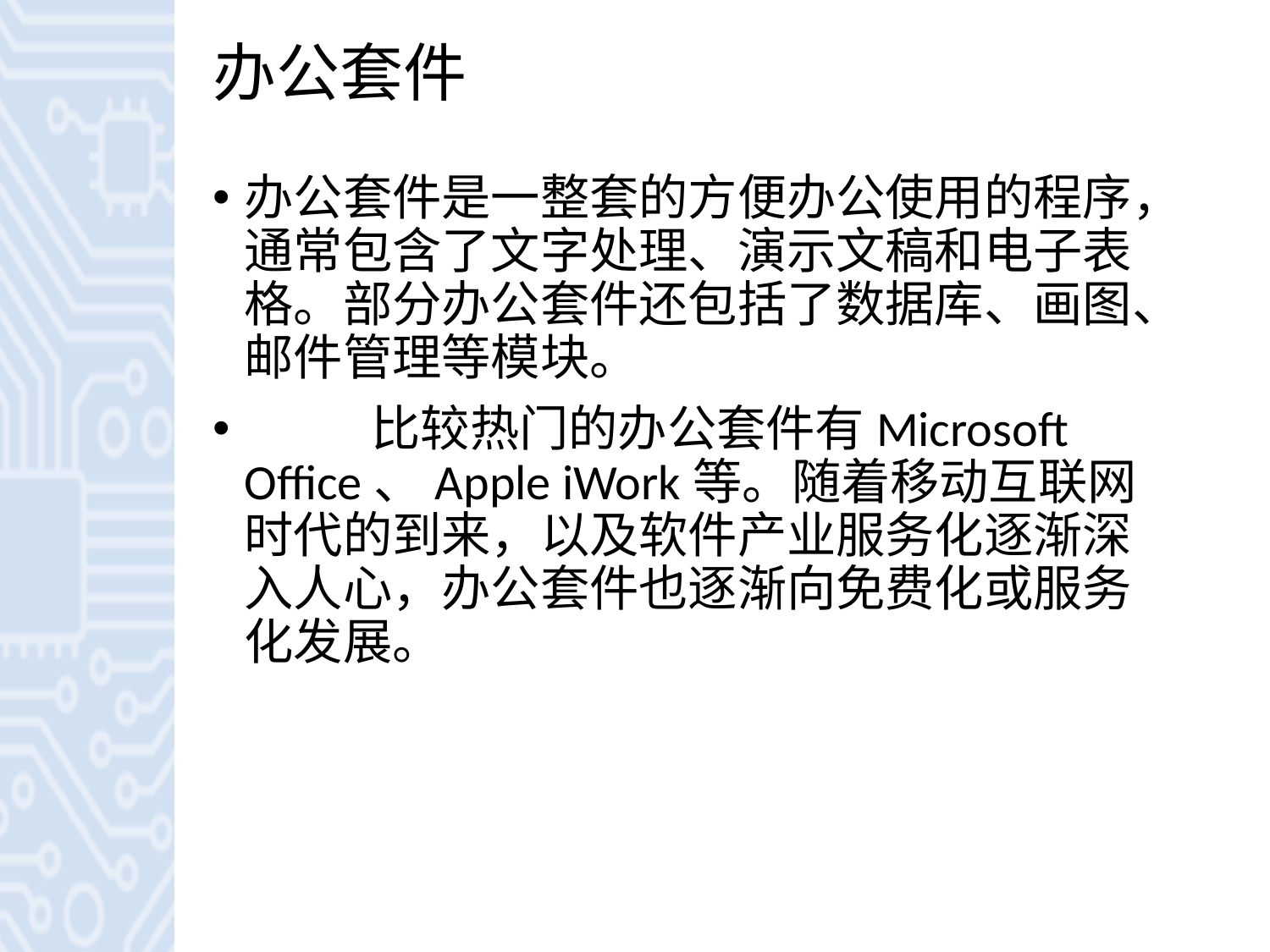

# 办公套件
办公套件是一整套的方便办公使用的程序，通常包含了文字处理、演示文稿和电子表格。部分办公套件还包括了数据库、画图、邮件管理等模块。
	比较热门的办公套件有Microsoft Office、Apple iWork等。随着移动互联网时代的到来，以及软件产业服务化逐渐深入人心，办公套件也逐渐向免费化或服务化发展。